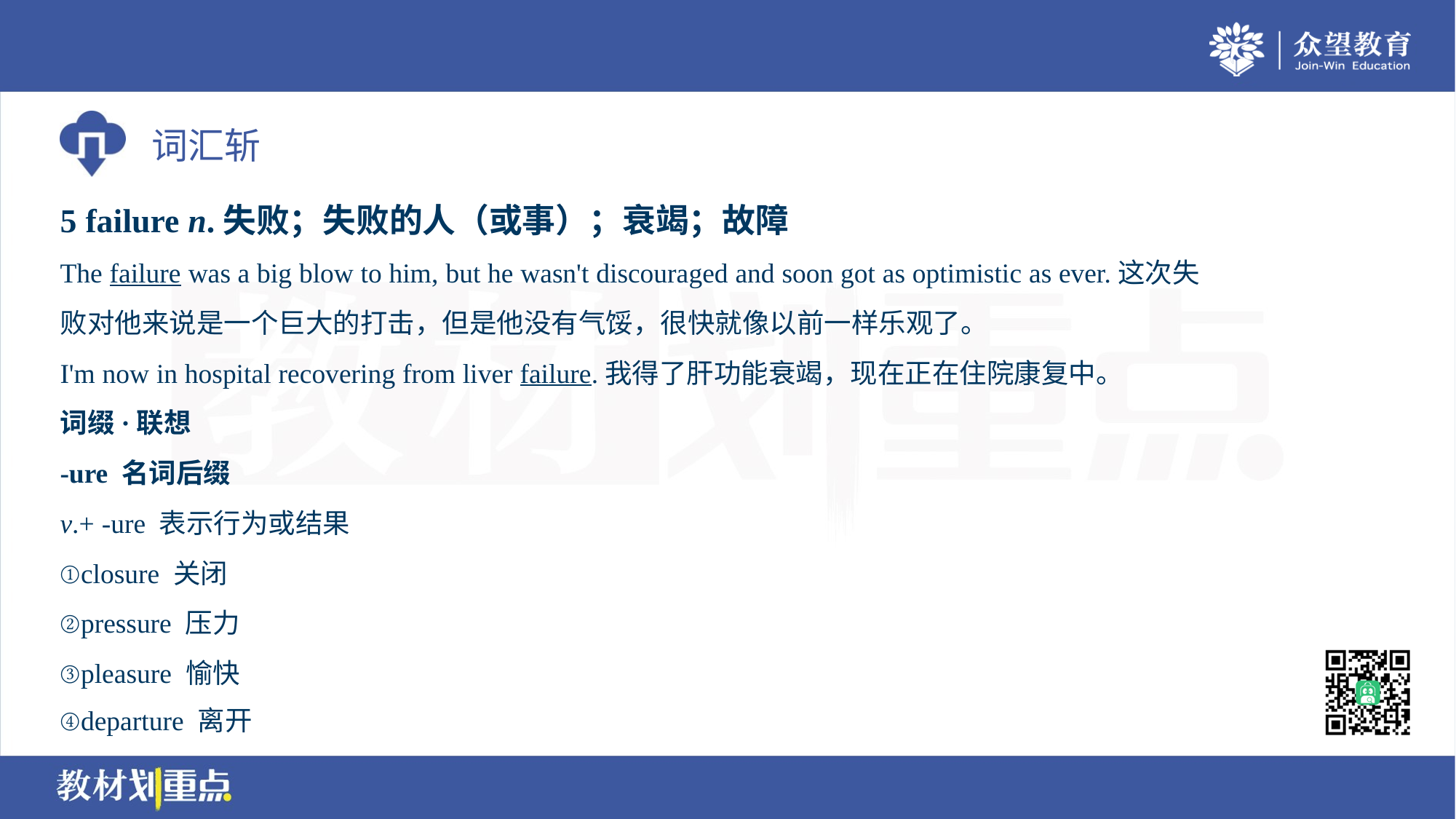

5 failure n.失败；失败的人（或事）；衰竭；故障
The failure was a big blow to him, but he wasn't discouraged and soon got as optimistic as ever.这次失
败对他来说是一个巨大的打击，但是他没有气馁，很快就像以前一样乐观了。
I'm now in hospital recovering from liver failure.我得了肝功能衰竭，现在正在住院康复中。
词缀·联想
-ure 名词后缀
v.+ -ure 表示行为或结果
①closure 关闭
②pressure 压力
③pleasure 愉快
④departure 离开